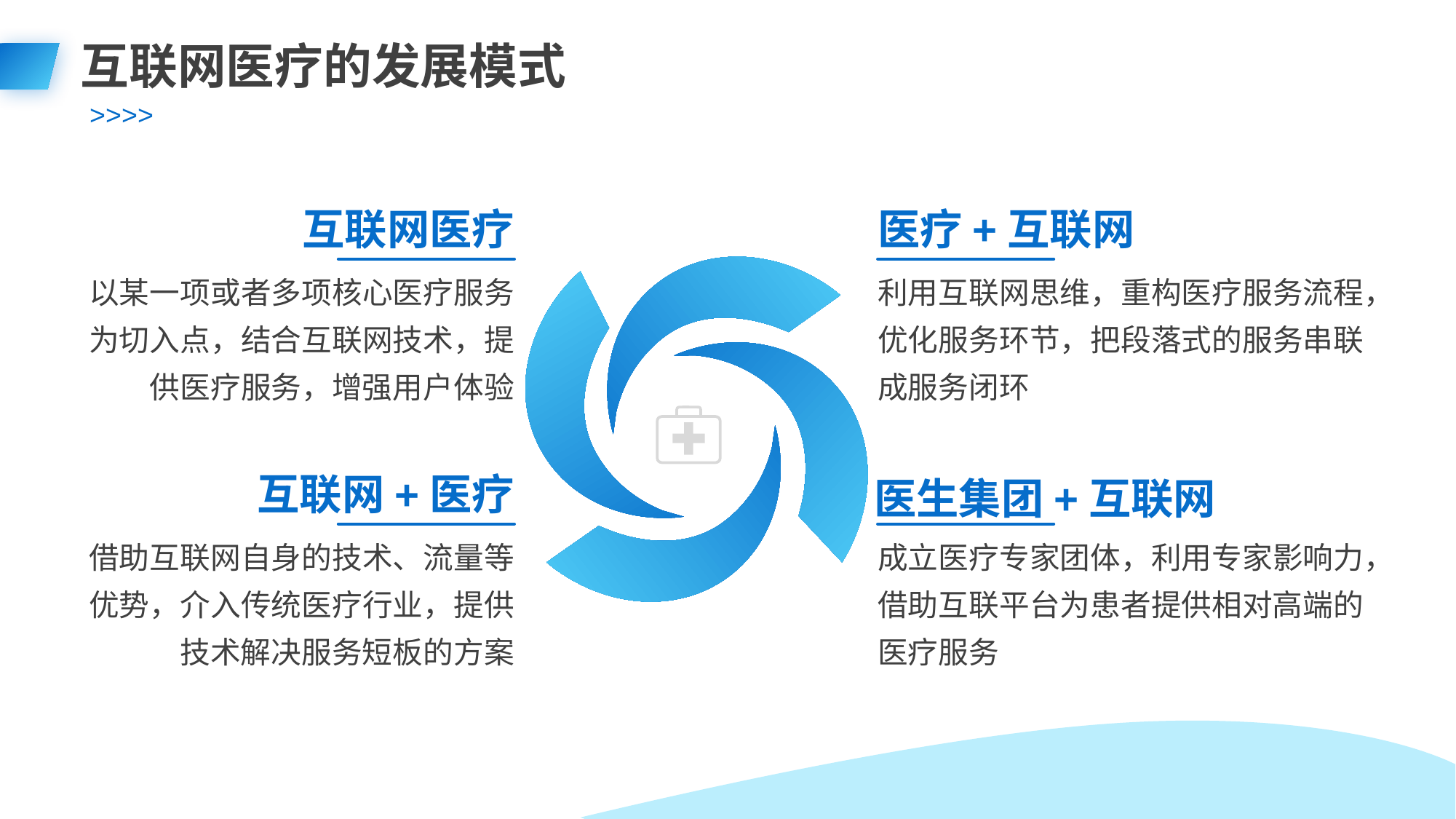

互联网医疗的发展模式
互联网医疗
医疗+互联网
以某一项或者多项核心医疗服务为切入点，结合互联网技术，提供医疗服务，增强用户体验
利用互联网思维，重构医疗服务流程，优化服务环节，把段落式的服务串联成服务闭环

互联网+医疗
医生集团+互联网
借助互联网自身的技术、流量等优势，介入传统医疗行业，提供技术解决服务短板的方案
成立医疗专家团体，利用专家影响力，借助互联平台为患者提供相对高端的医疗服务